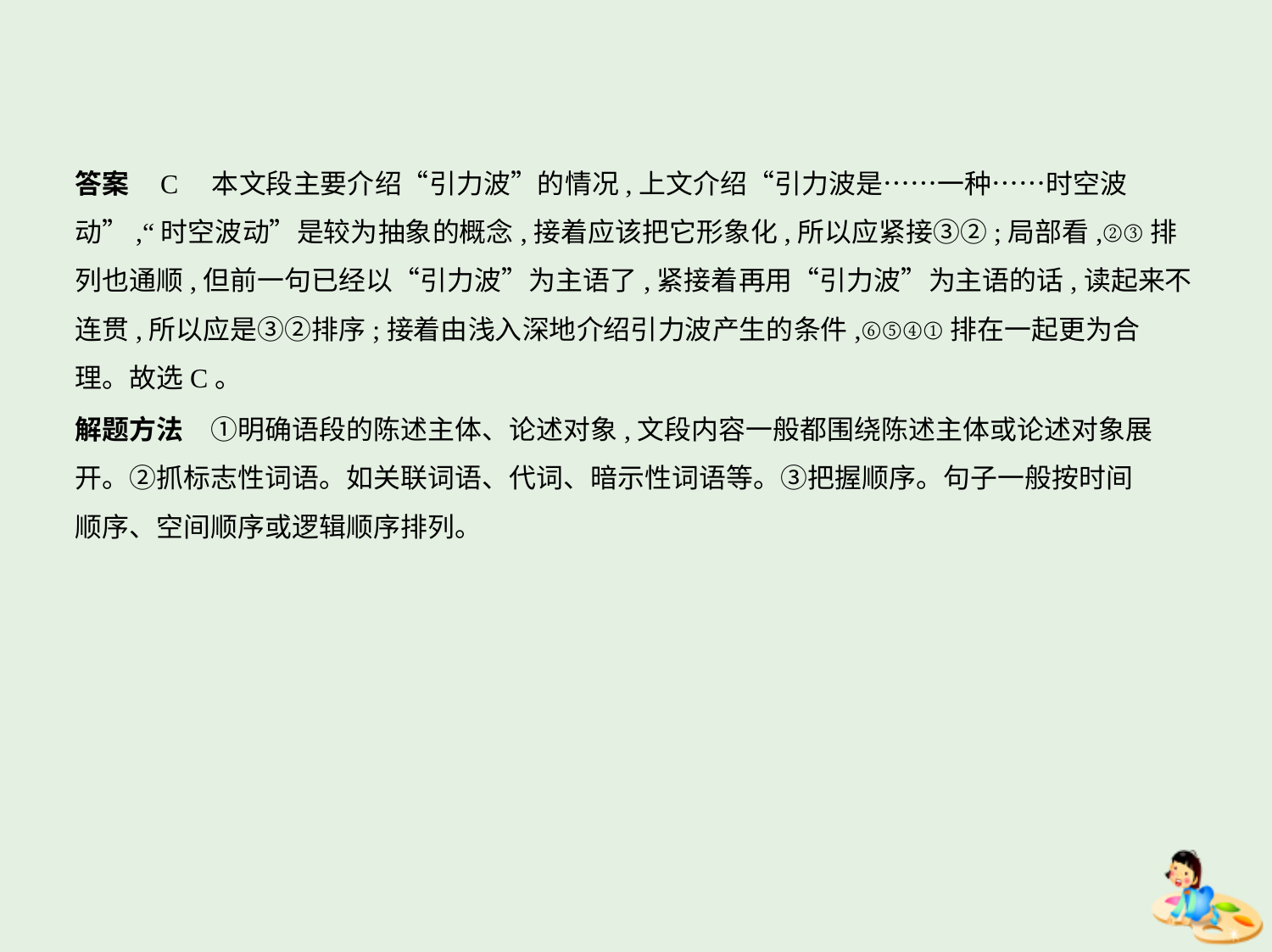

答案    C　本文段主要介绍“引力波”的情况,上文介绍“引力波是……一种……时空波
动”,“时空波动”是较为抽象的概念,接着应该把它形象化,所以应紧接③②;局部看,②③排
列也通顺,但前一句已经以“引力波”为主语了,紧接着再用“引力波”为主语的话,读起来不
连贯,所以应是③②排序;接着由浅入深地介绍引力波产生的条件,⑥⑤④①排在一起更为合
理。故选C。
解题方法　①明确语段的陈述主体、论述对象,文段内容一般都围绕陈述主体或论述对象展
开。②抓标志性词语。如关联词语、代词、暗示性词语等。③把握顺序。句子一般按时间
顺序、空间顺序或逻辑顺序排列。